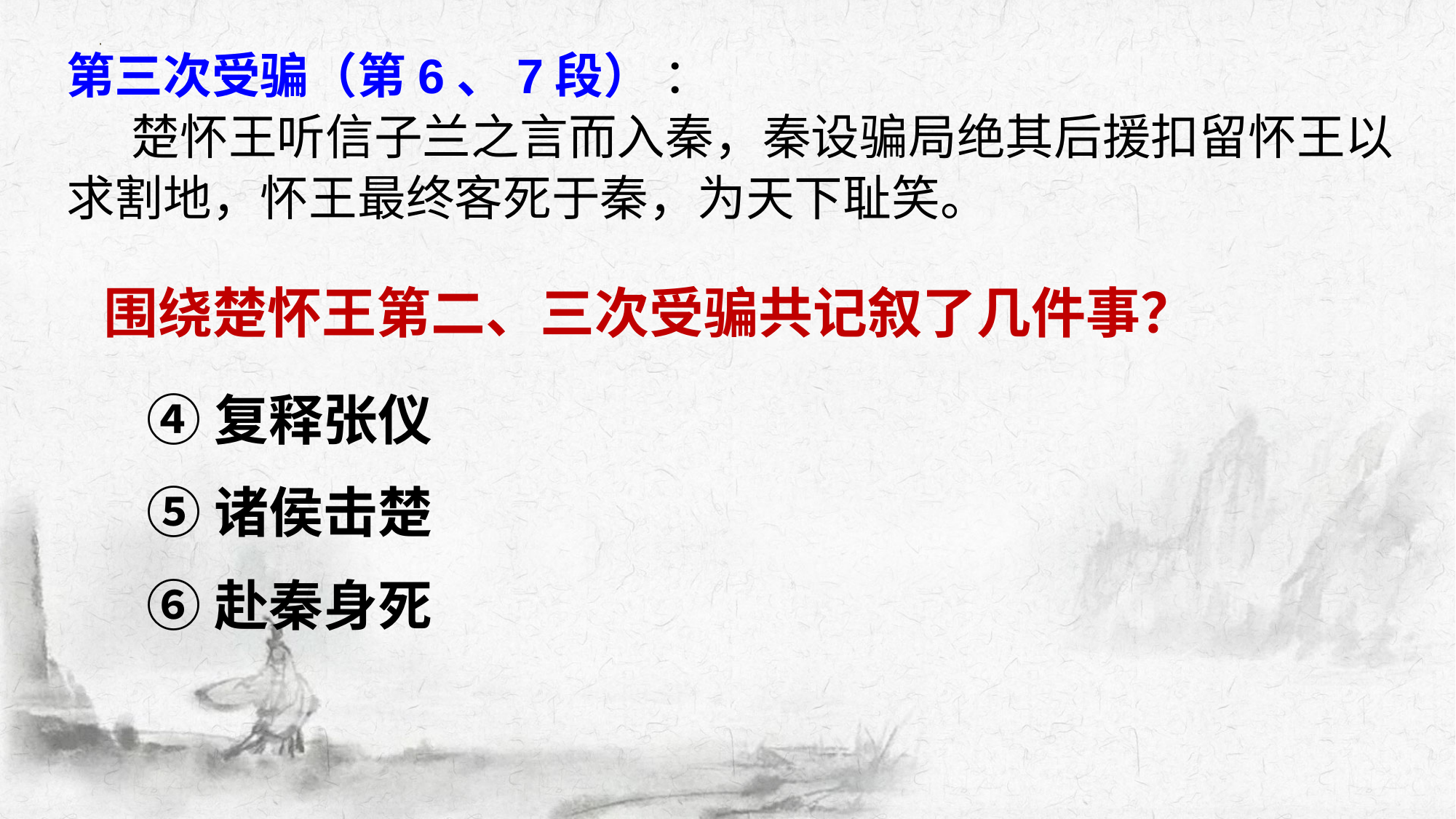

第三次受骗（第6、7段） ：
      楚怀王听信子兰之言而入秦，秦设骗局绝其后援扣留怀王以求割地，怀王最终客死于秦，为天下耻笑。
围绕楚怀王第二、三次受骗共记叙了几件事？
④复释张仪
⑤诸侯击楚
⑥赴秦身死